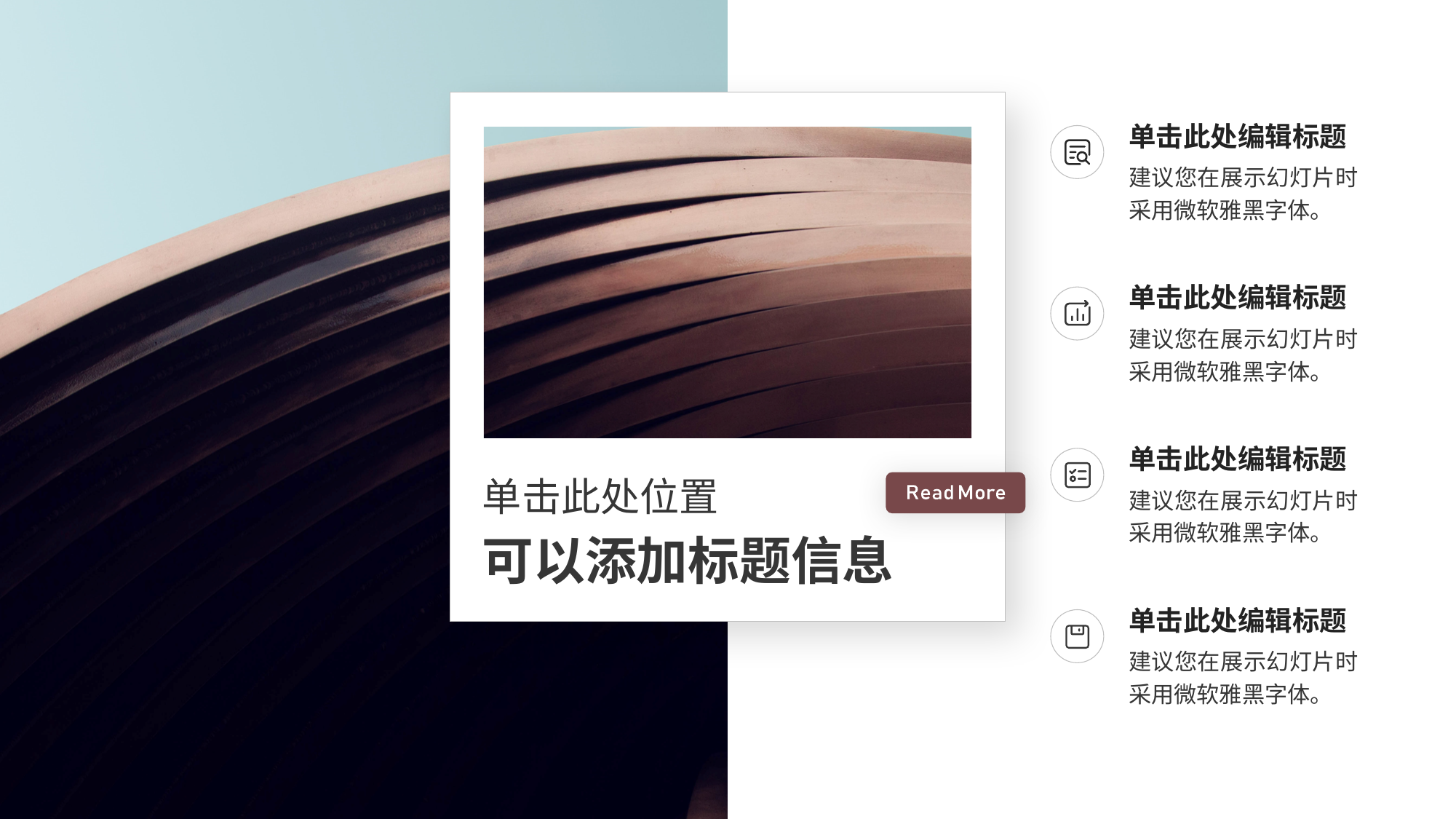

单击此处编辑标题

建议您在展示幻灯片时采用微软雅黑字体。
单击此处编辑标题

建议您在展示幻灯片时采用微软雅黑字体。
单击此处编辑标题

单击此处位置

建议您在展示幻灯片时采用微软雅黑字体。

可以添加标题信息
单击此处编辑标题

建议您在展示幻灯片时采用微软雅黑字体。